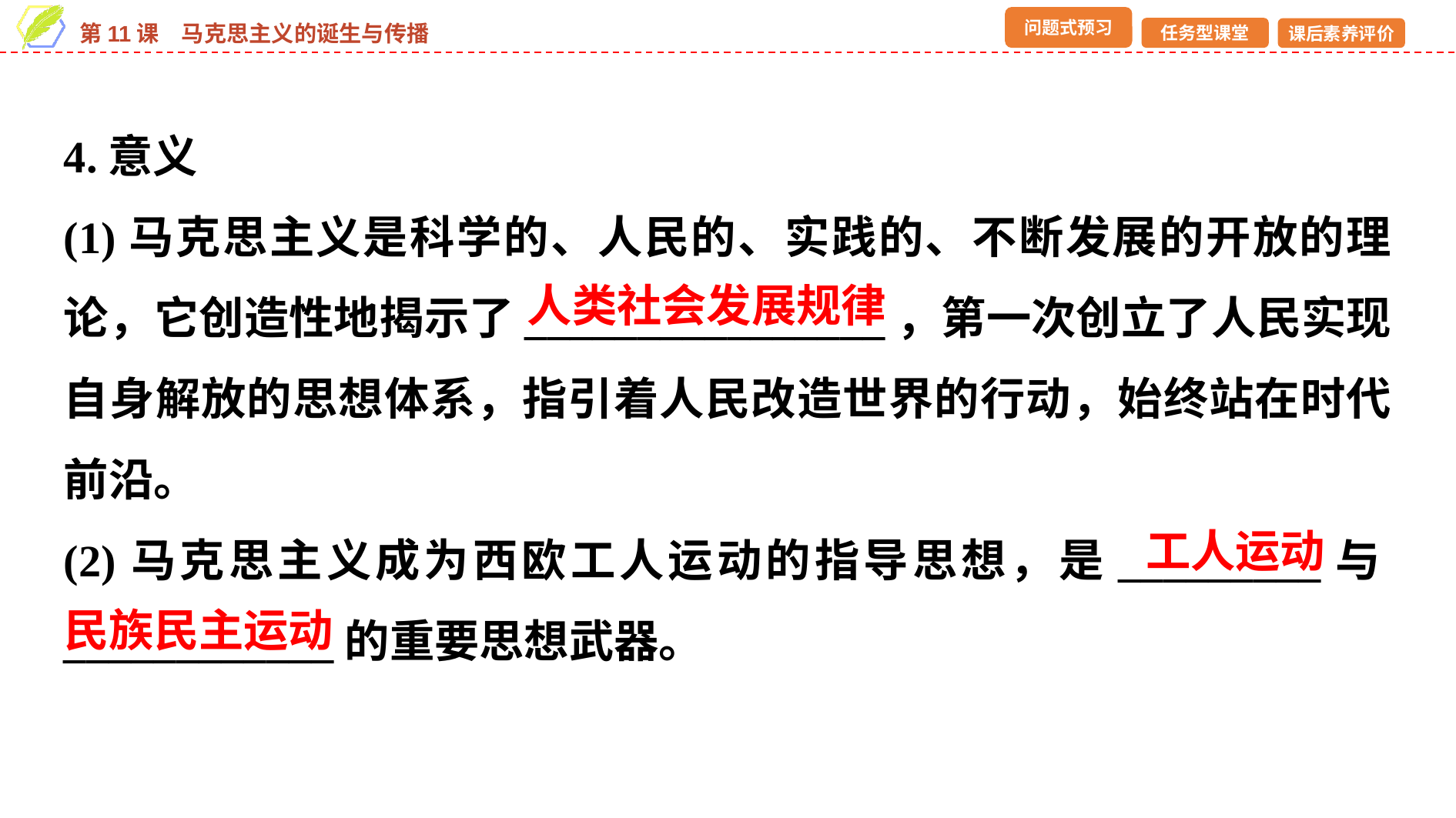

4.意义
(1)马克思主义是科学的、人民的、实践的、不断发展的开放的理论，它创造性地揭示了________________，第一次创立了人民实现自身解放的思想体系，指引着人民改造世界的行动，始终站在时代前沿。
(2)马克思主义成为西欧工人运动的指导思想，是_________与____________的重要思想武器。
人类社会发展规律
工人运动
民族民主运动